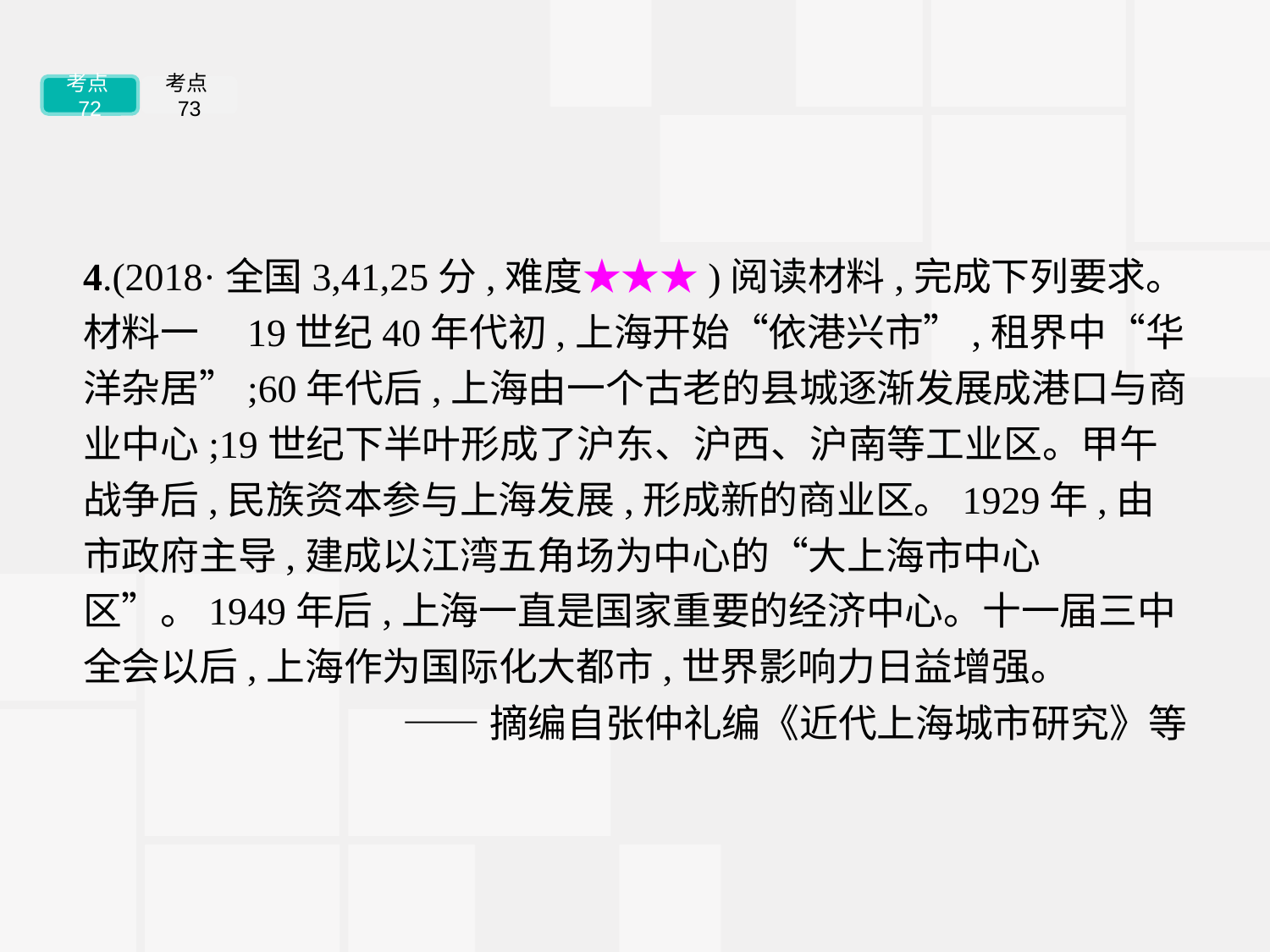

考点72
考点73
4.(2018·全国3,41,25分,难度★★★)阅读材料,完成下列要求。
材料一　19世纪40年代初,上海开始“依港兴市”,租界中“华洋杂居”;60年代后,上海由一个古老的县城逐渐发展成港口与商业中心;19世纪下半叶形成了沪东、沪西、沪南等工业区。甲午战争后,民族资本参与上海发展,形成新的商业区。1929年,由市政府主导,建成以江湾五角场为中心的“大上海市中心区”。1949年后,上海一直是国家重要的经济中心。十一届三中全会以后,上海作为国际化大都市,世界影响力日益增强。
——摘编自张仲礼编《近代上海城市研究》等